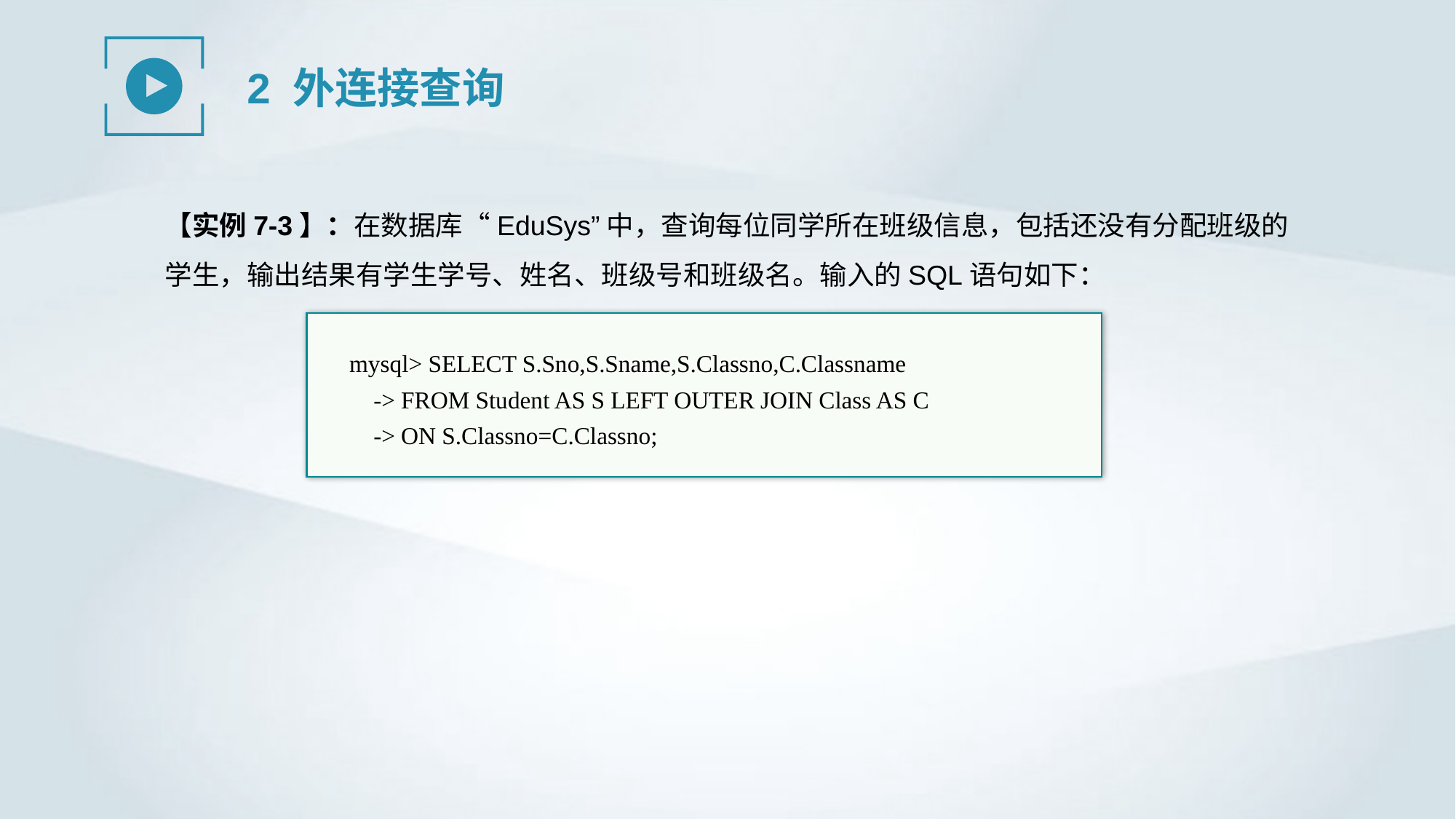

2 外连接查询
【实例7-3】：在数据库“EduSys”中，查询每位同学所在班级信息，包括还没有分配班级的学生，输出结果有学生学号、姓名、班级号和班级名。输入的SQL语句如下：
mysql> SELECT S.Sno,S.Sname,S.Classno,C.Classname
    -> FROM Student AS S LEFT OUTER JOIN Class AS C
    -> ON S.Classno=C.Classno;